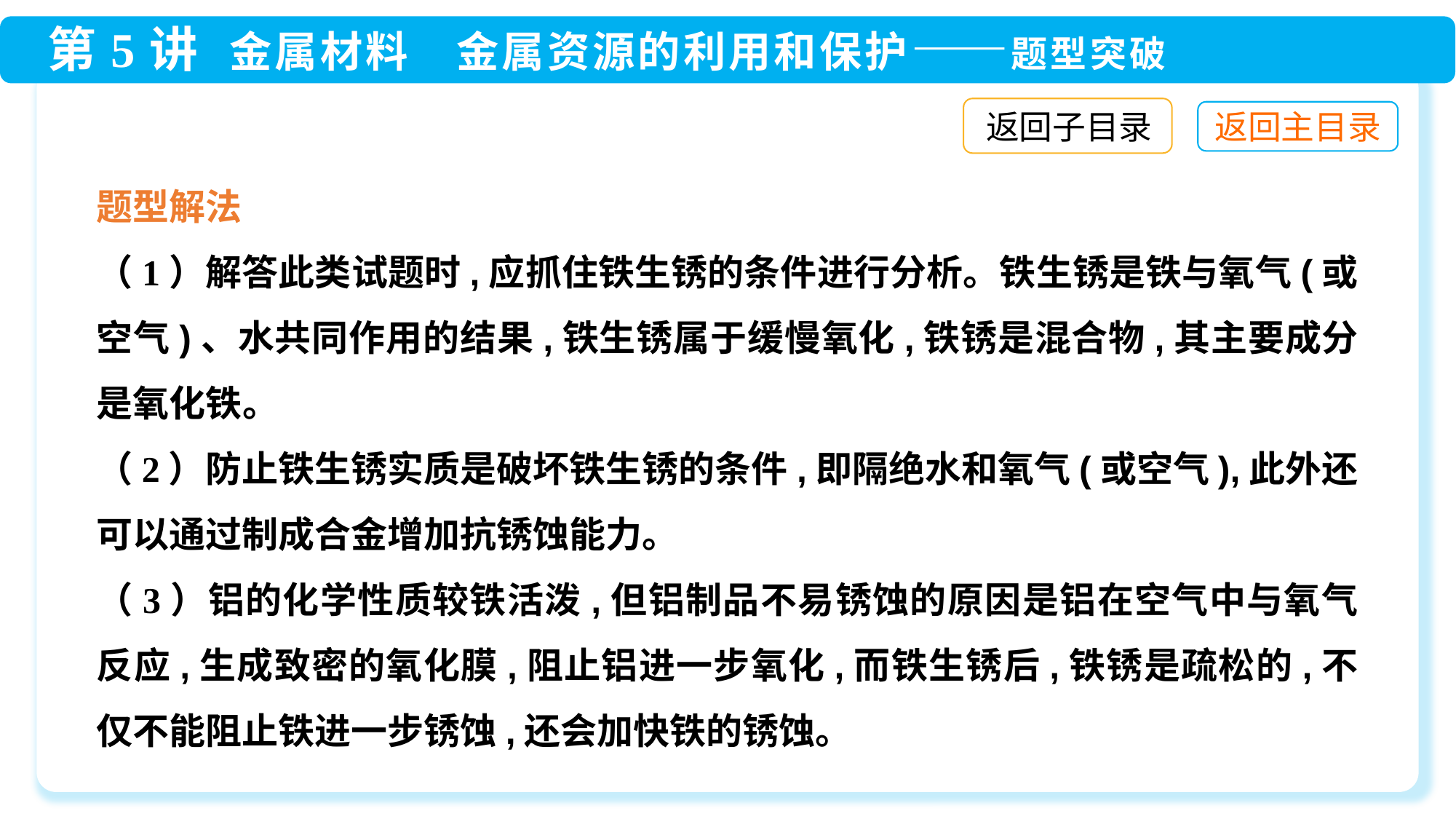

返回子目录
题型解法
（1）解答此类试题时,应抓住铁生锈的条件进行分析。铁生锈是铁与氧气(或空气)、水共同作用的结果,铁生锈属于缓慢氧化,铁锈是混合物,其主要成分是氧化铁。
（2）防止铁生锈实质是破坏铁生锈的条件,即隔绝水和氧气(或空气),此外还可以通过制成合金增加抗锈蚀能力。
（3）铝的化学性质较铁活泼,但铝制品不易锈蚀的原因是铝在空气中与氧气反应,生成致密的氧化膜,阻止铝进一步氧化,而铁生锈后,铁锈是疏松的,不仅不能阻止铁进一步锈蚀,还会加快铁的锈蚀。